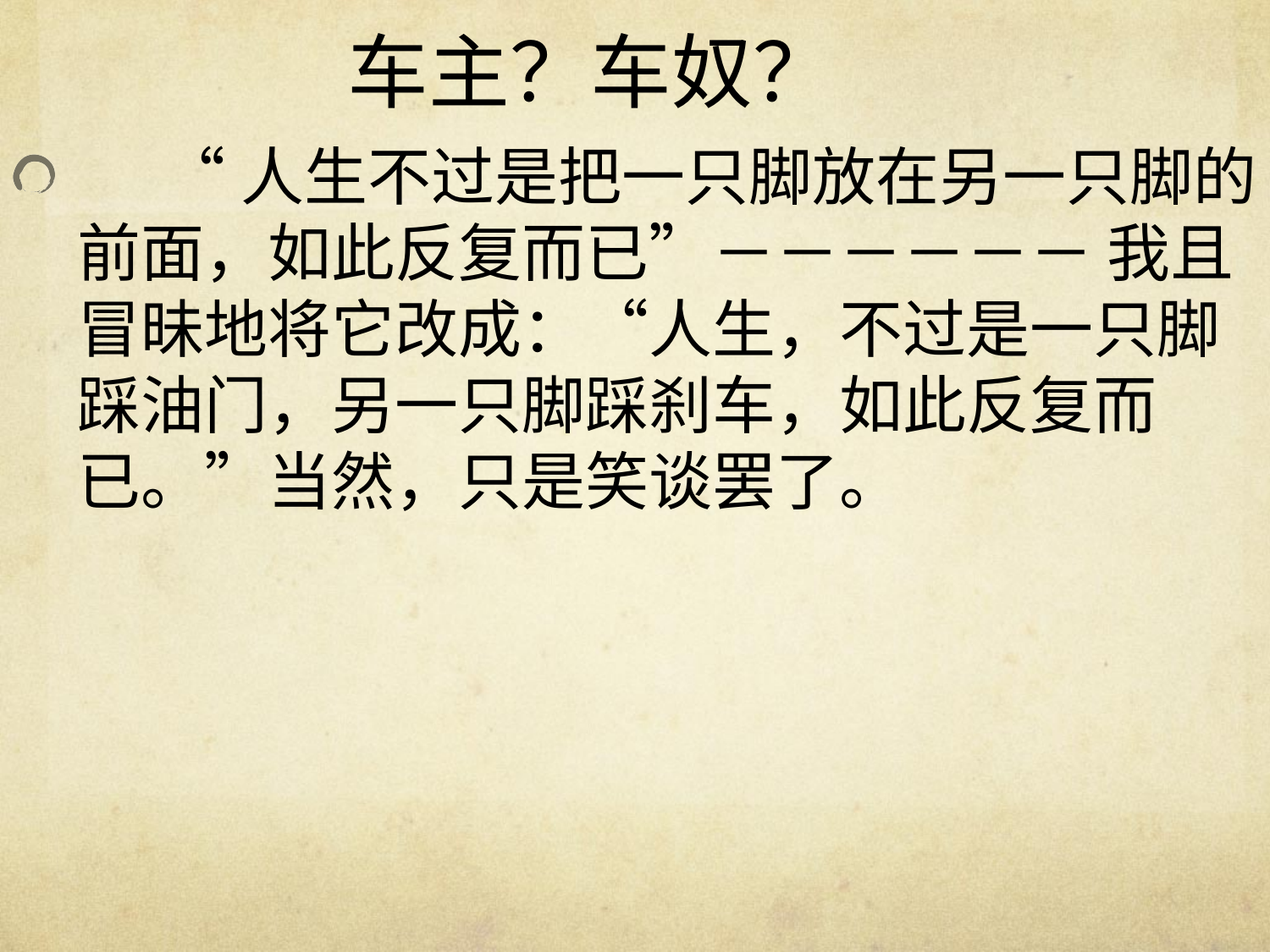

# 车主？车奴？
      “人生不过是把一只脚放在另一只脚的前面，如此反复而已”－－－－－－ 我且冒昧地将它改成：“人生，不过是一只脚踩油门，另一只脚踩刹车，如此反复而已。”当然，只是笑谈罢了。